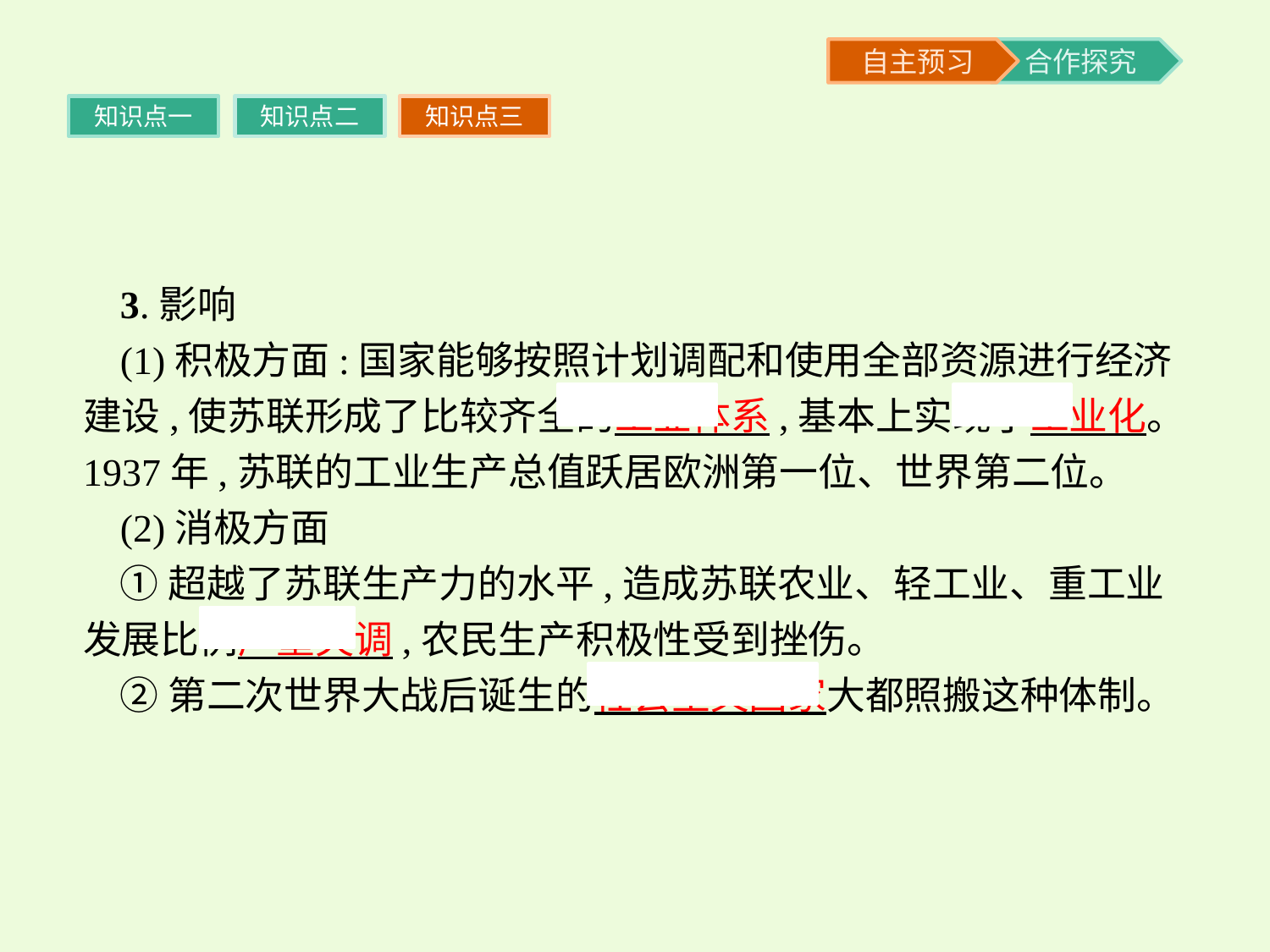

知识点一
知识点二
知识点三
3.影响
(1)积极方面:国家能够按照计划调配和使用全部资源进行经济建设,使苏联形成了比较齐全的工业体系,基本上实现了工业化。1937年,苏联的工业生产总值跃居欧洲第一位、世界第二位。
(2)消极方面
①超越了苏联生产力的水平,造成苏联农业、轻工业、重工业发展比例严重失调,农民生产积极性受到挫伤。
②第二次世界大战后诞生的社会主义国家大都照搬这种体制。